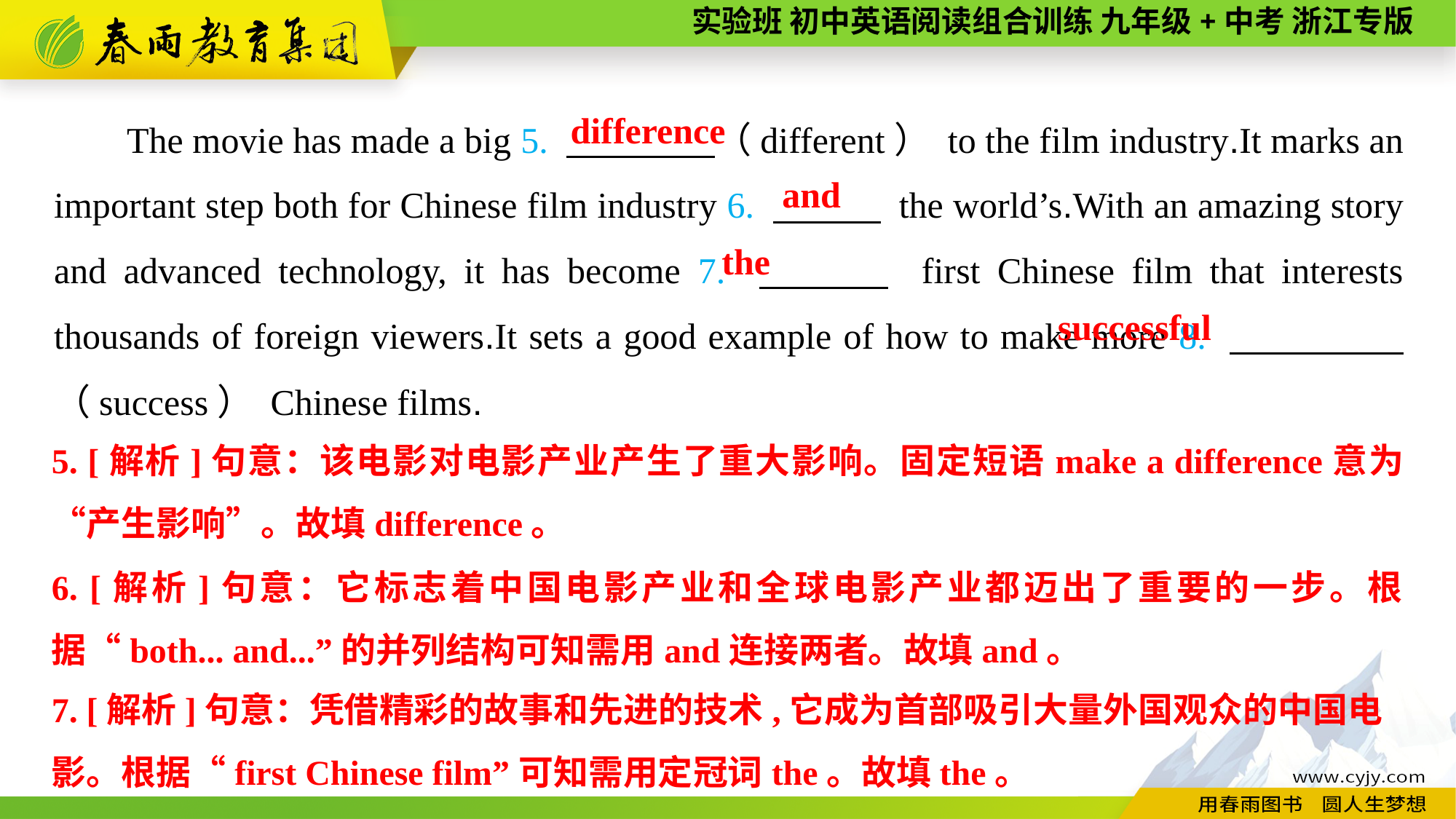

The movie has made a big 5. 　         　（different） to the film industry.It marks an important step both for Chinese film industry 6. 　    　 the world’s.With an amazing story and advanced technology, it has become 7. 　   　 first Chinese film that interests thousands of foreign viewers.It sets a good example of how to make more 8. 　         　（success） Chinese films.
difference
and
the
successful
5. [解析]句意：该电影对电影产业产生了重大影响。固定短语make a difference意为“产生影响”。故填difference。
6. [解析]句意：它标志着中国电影产业和全球电影产业都迈出了重要的一步。根据“both... and...”的并列结构可知需用and连接两者。故填and。
7. [解析]句意：凭借精彩的故事和先进的技术,它成为首部吸引大量外国观众的中国电
影。根据“first Chinese film”可知需用定冠词the。故填the。